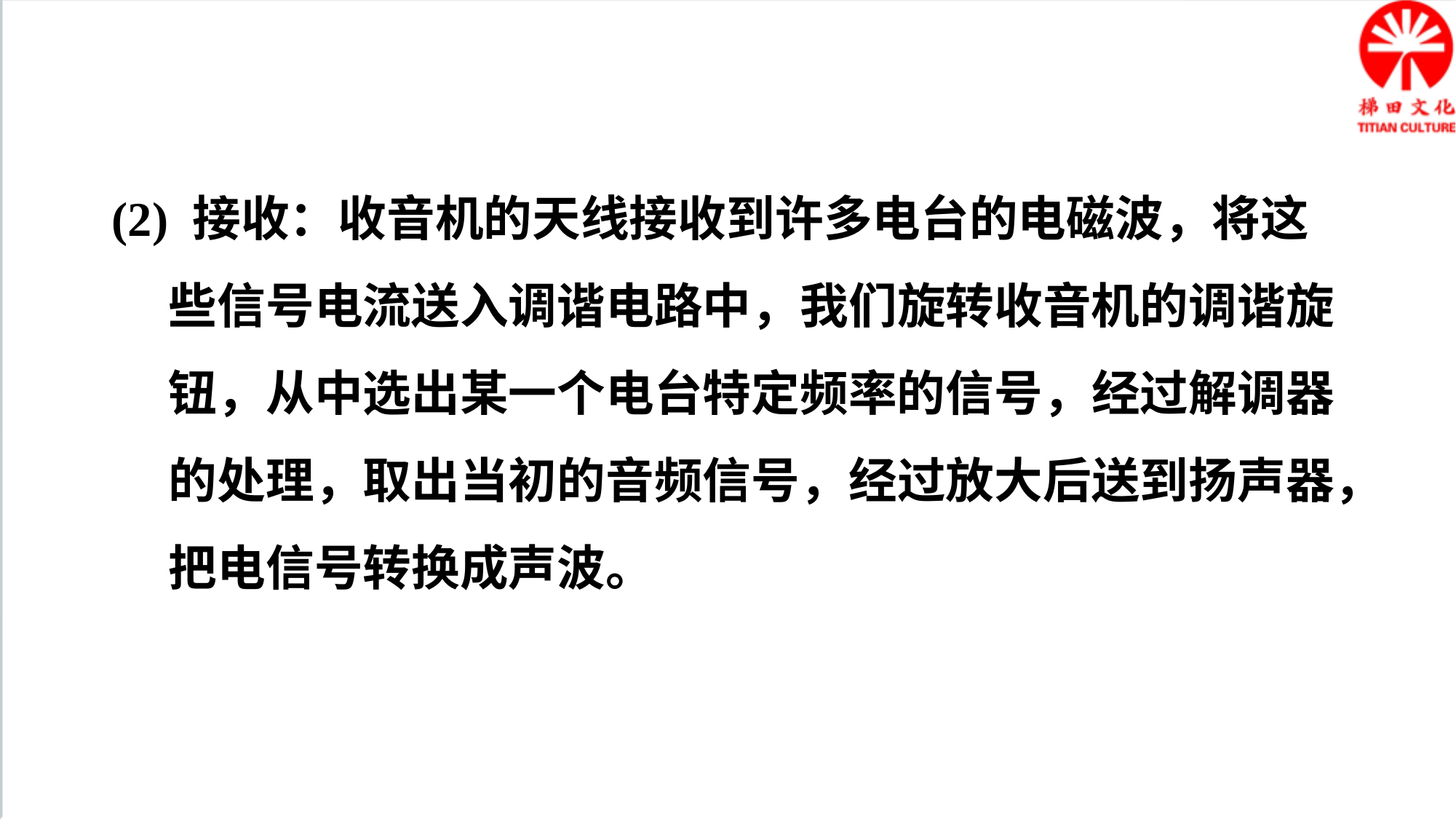

(2) 接收：收音机的天线接收到许多电台的电磁波，将这些信号电流送入调谐电路中，我们旋转收音机的调谐旋钮，从中选出某一个电台特定频率的信号，经过解调器的处理，取出当初的音频信号，经过放大后送到扬声器，把电信号转换成声波。